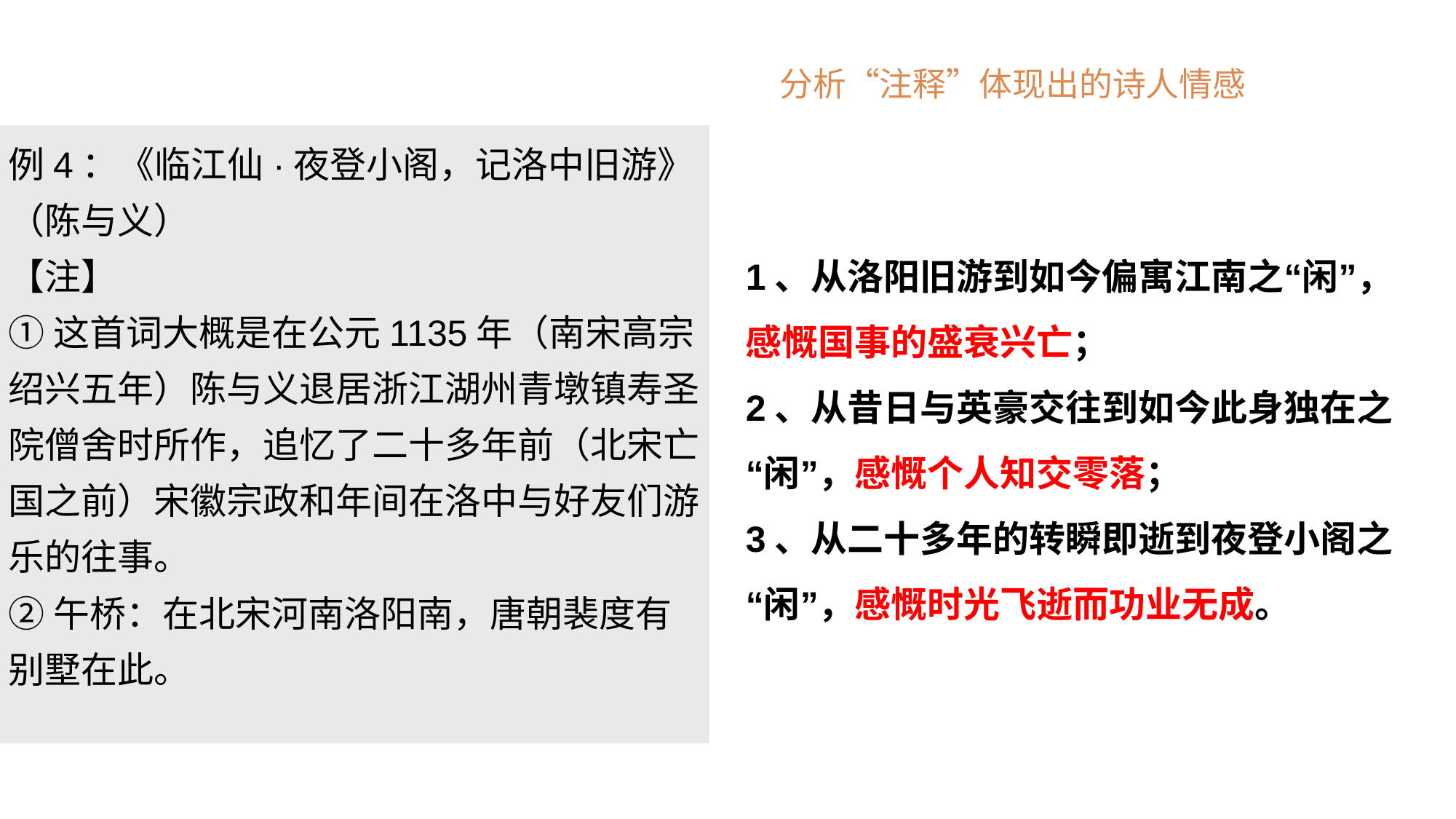

分析“注释”体现出的诗人情感
例4：《临江仙·夜登小阁，记洛中旧游》（陈与义）
【注】
①这首词大概是在公元1135年（南宋高宗绍兴五年）陈与义退居浙江湖州青墩镇寿圣院僧舍时所作，追忆了二十多年前（北宋亡国之前）宋徽宗政和年间在洛中与好友们游乐的往事。
②午桥：在北宋河南洛阳南，唐朝裴度有别墅在此。

1、从洛阳旧游到如今偏寓江南之“闲”，感慨国事的盛衰兴亡；
2、从昔日与英豪交往到如今此身独在之“闲”，感慨个人知交零落；
3、从二十多年的转瞬即逝到夜登小阁之“闲”，感慨时光飞逝而功业无成。